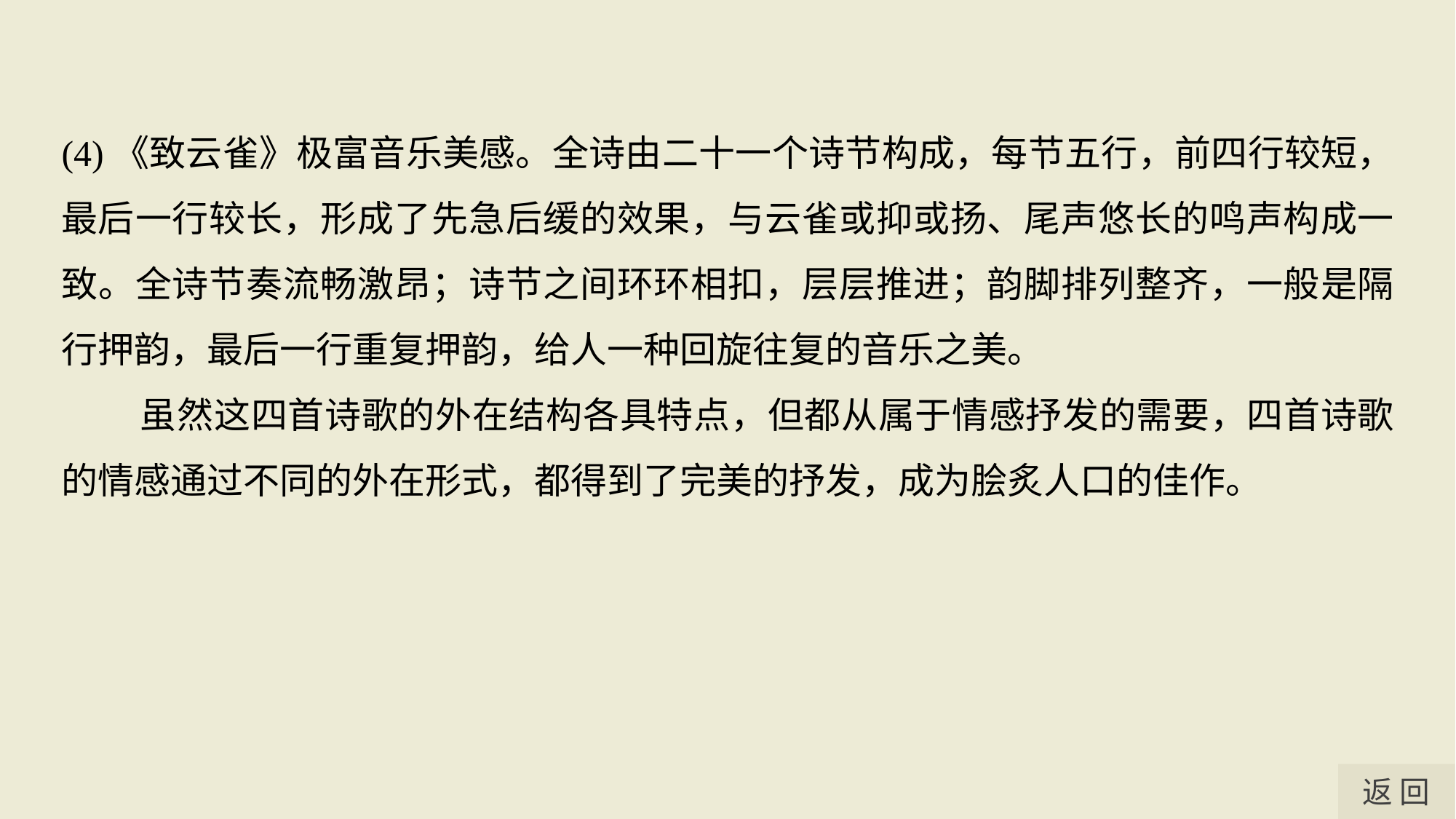

(4)《致云雀》极富音乐美感。全诗由二十一个诗节构成，每节五行，前四行较短，最后一行较长，形成了先急后缓的效果，与云雀或抑或扬、尾声悠长的鸣声构成一致。全诗节奏流畅激昂；诗节之间环环相扣，层层推进；韵脚排列整齐，一般是隔行押韵，最后一行重复押韵，给人一种回旋往复的音乐之美。
        虽然这四首诗歌的外在结构各具特点，但都从属于情感抒发的需要，四首诗歌的情感通过不同的外在形式，都得到了完美的抒发，成为脍炙人口的佳作。
返 回